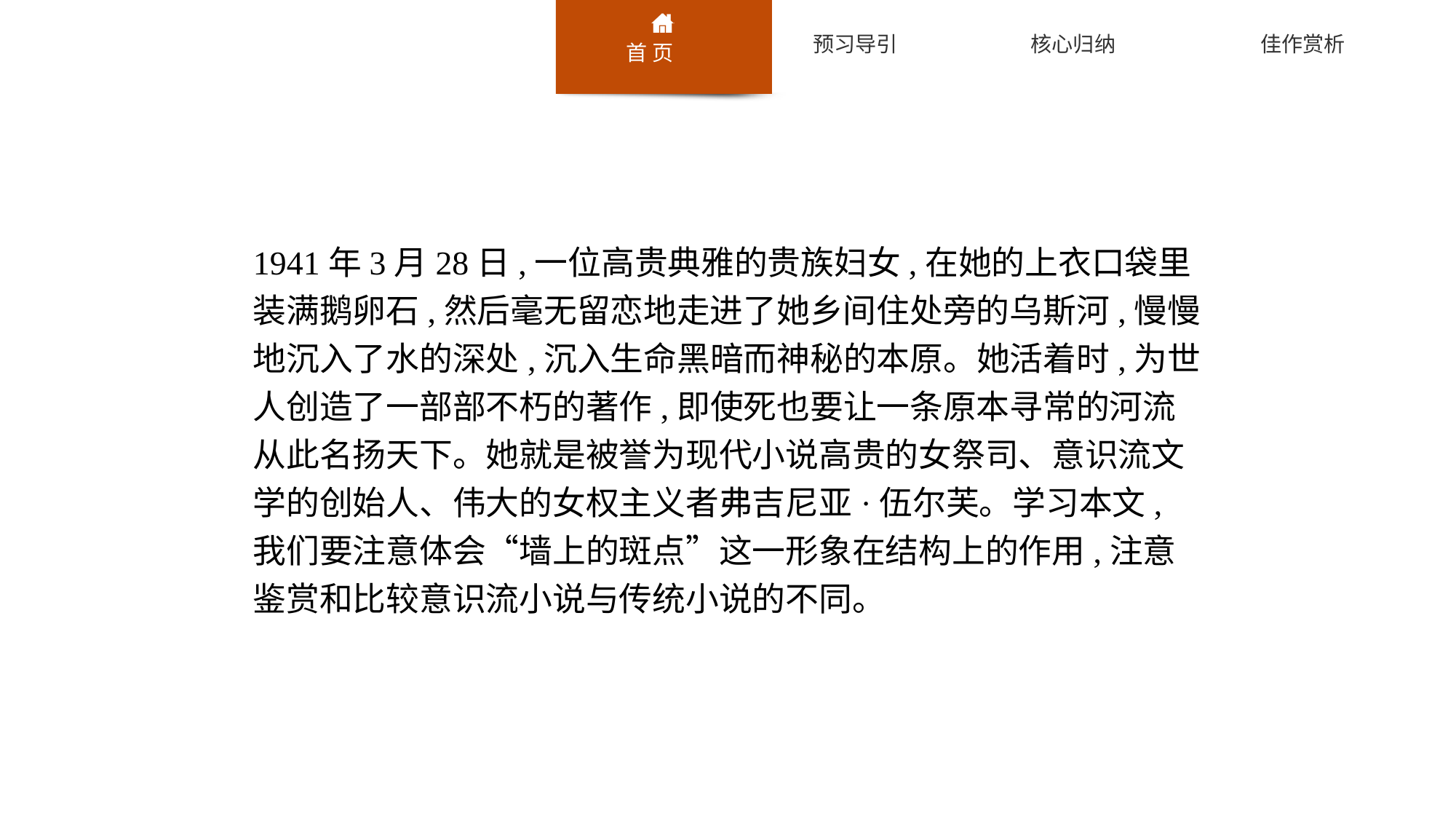

1941年3月28日,一位高贵典雅的贵族妇女,在她的上衣口袋里装满鹅卵石,然后毫无留恋地走进了她乡间住处旁的乌斯河,慢慢地沉入了水的深处,沉入生命黑暗而神秘的本原。她活着时,为世人创造了一部部不朽的著作,即使死也要让一条原本寻常的河流从此名扬天下。她就是被誉为现代小说高贵的女祭司、意识流文学的创始人、伟大的女权主义者弗吉尼亚·伍尔芙。学习本文,我们要注意体会“墙上的斑点”这一形象在结构上的作用,注意鉴赏和比较意识流小说与传统小说的不同。